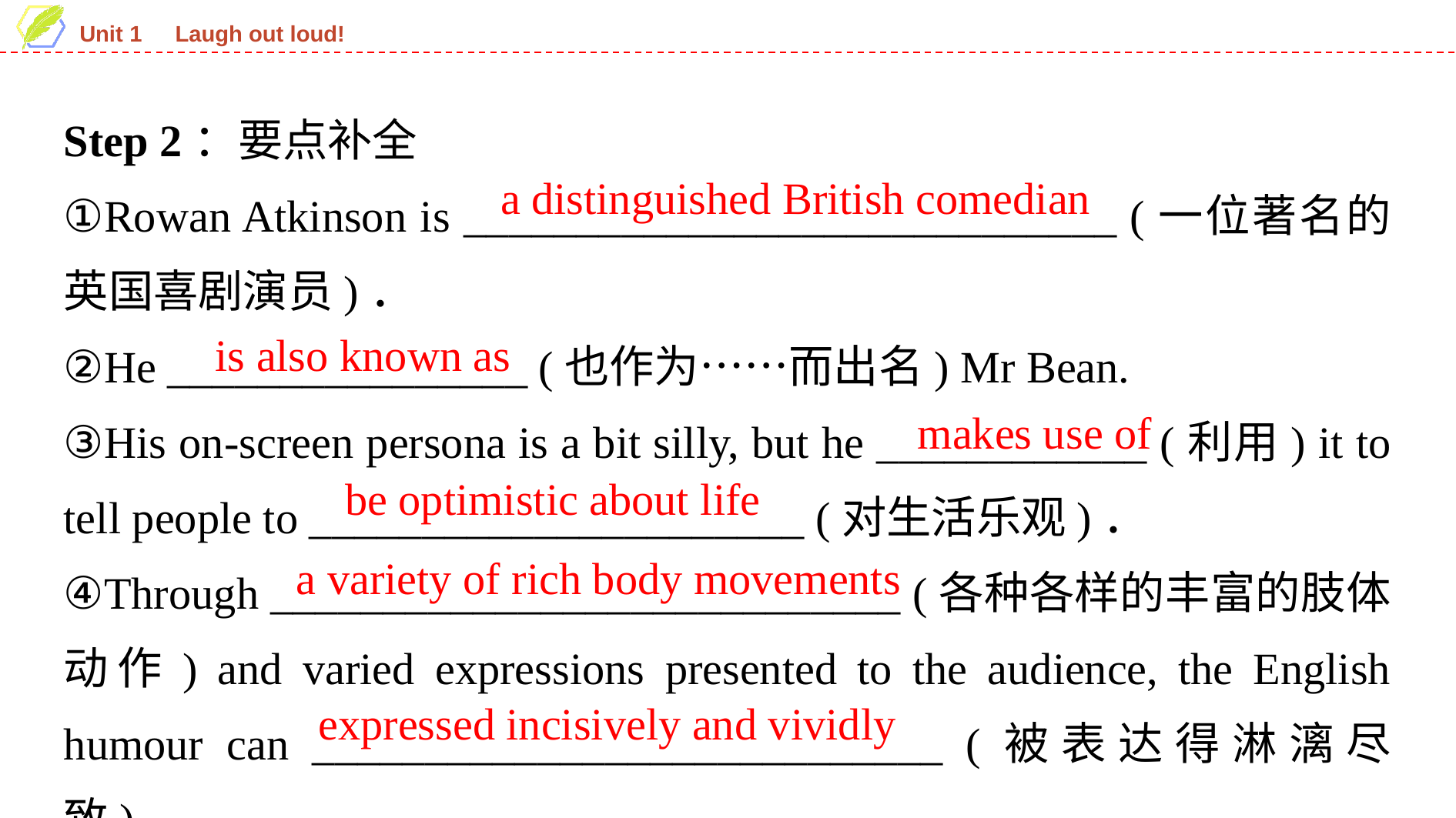

Step 2：要点补全
①Rowan Atkinson is _____________________________ (一位著名的英国喜剧演员)．
②He ________________ (也作为……而出名) Mr Bean.
③His on-screen persona is a bit silly, but he ____________ (利用) it to tell people to ______________________ (对生活乐观)．
④Through ____________________________ (各种各样的丰富的肢体动作) and varied expressions presented to the audience, the English humour can ____________________________ (被表达得淋漓尽致)．
a distinguished British comedian
 is also known as
makes use of
be optimistic about life
a variety of rich body movements
expressed incisively and vividly